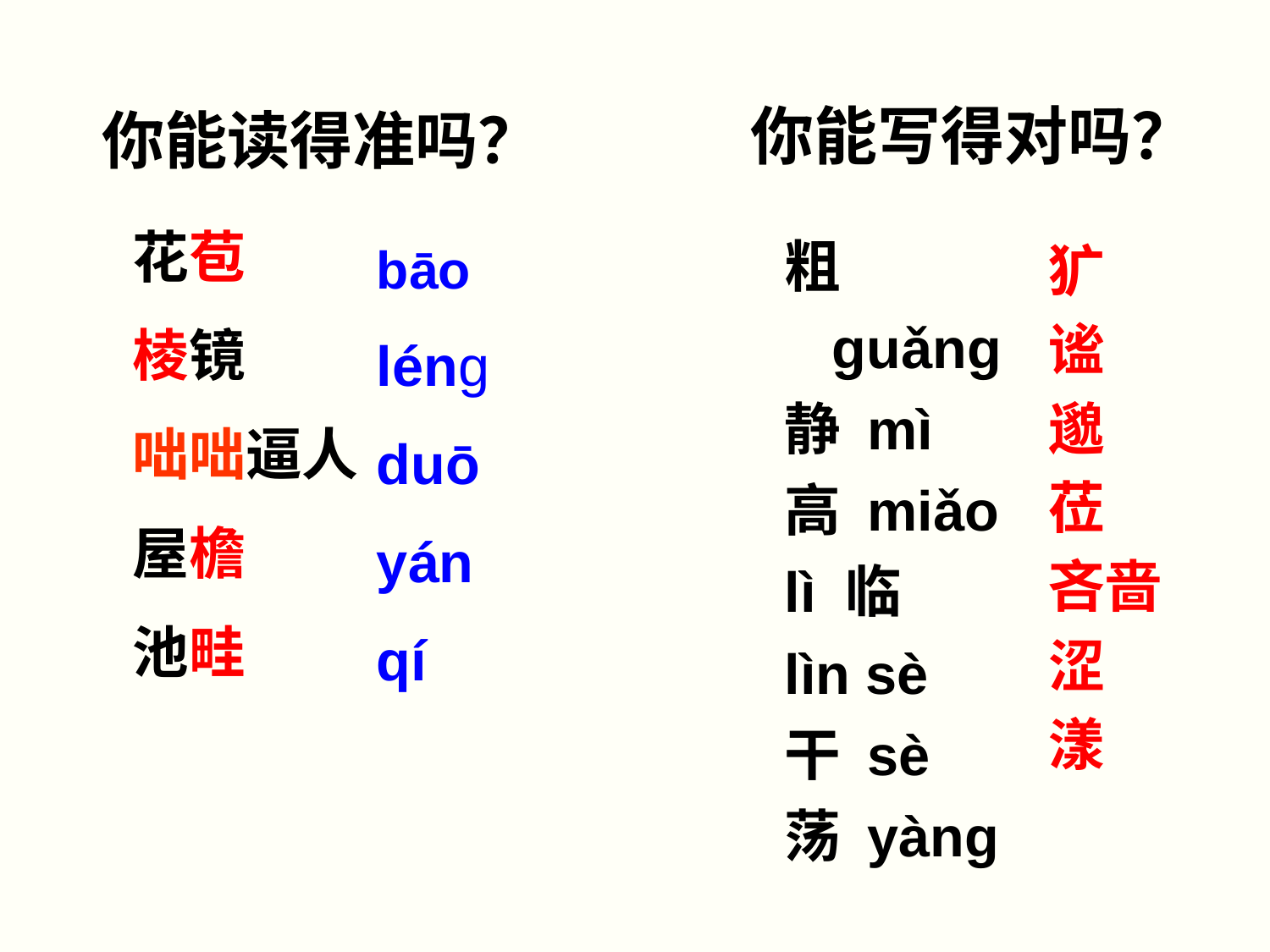

# 你能读得准吗？
你能写得对吗？
花苞
棱镜
咄咄逼人
屋檐
池畦

bāo
léng
duō
yán
qí

粗 guǎng
静 mì
高 miǎo
lì 临
lìn sè
干 sè
荡 yàng
犷
谧
邈
莅
吝啬
涩
漾